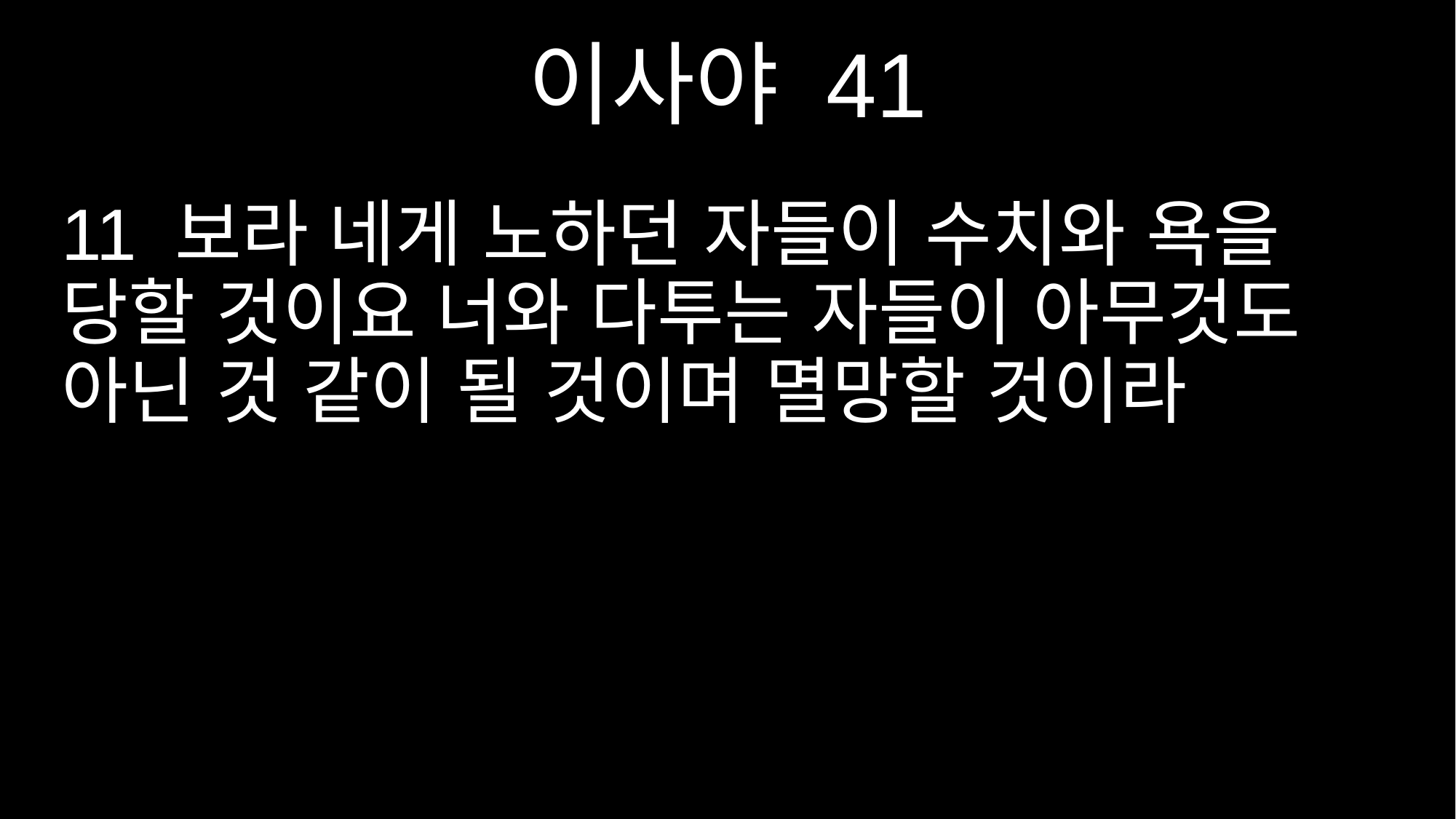

이사야 41
11 보라 네게 노하던 자들이 수치와 욕을 당할 것이요 너와 다투는 자들이 아무것도 아닌 것 같이 될 것이며 멸망할 것이라